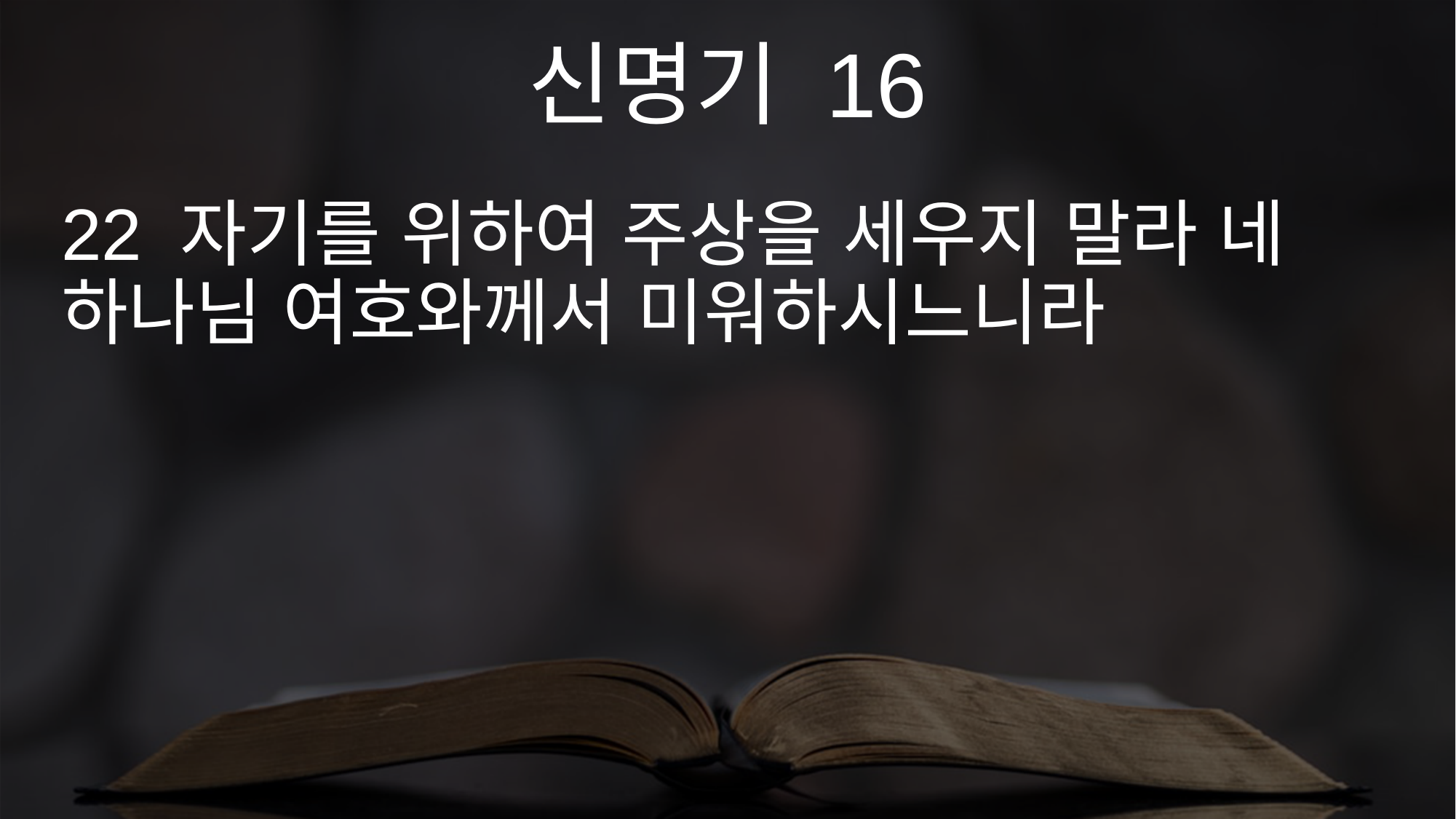

신명기 16
22 자기를 위하여 주상을 세우지 말라 네 하나님 여호와께서 미워하시느니라